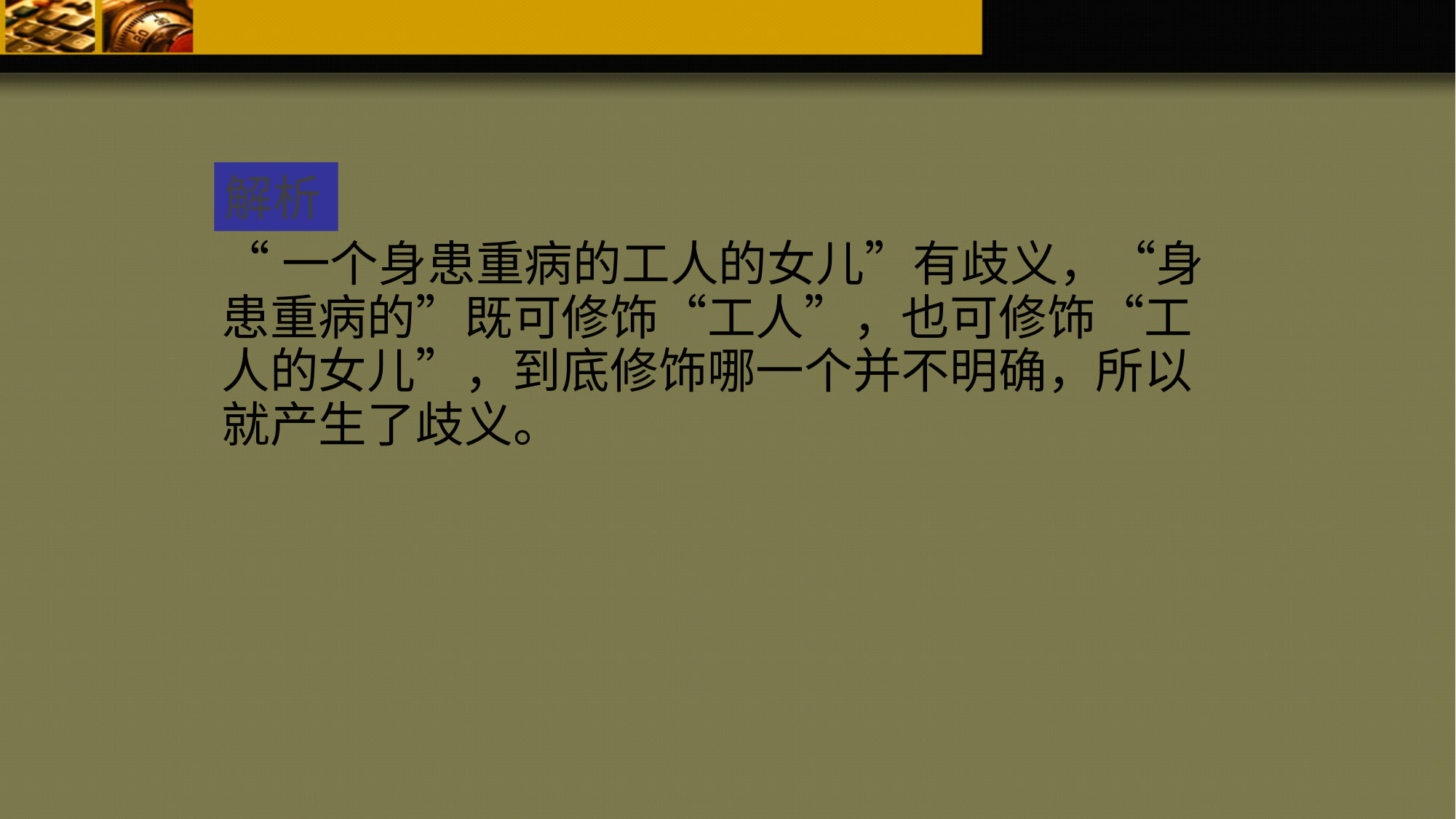

解析
“一个身患重病的工人的女儿”有歧义，“身患重病的”既可修饰“工人”，也可修饰“工人的女儿”，到底修饰哪一个并不明确，所以就产生了歧义。